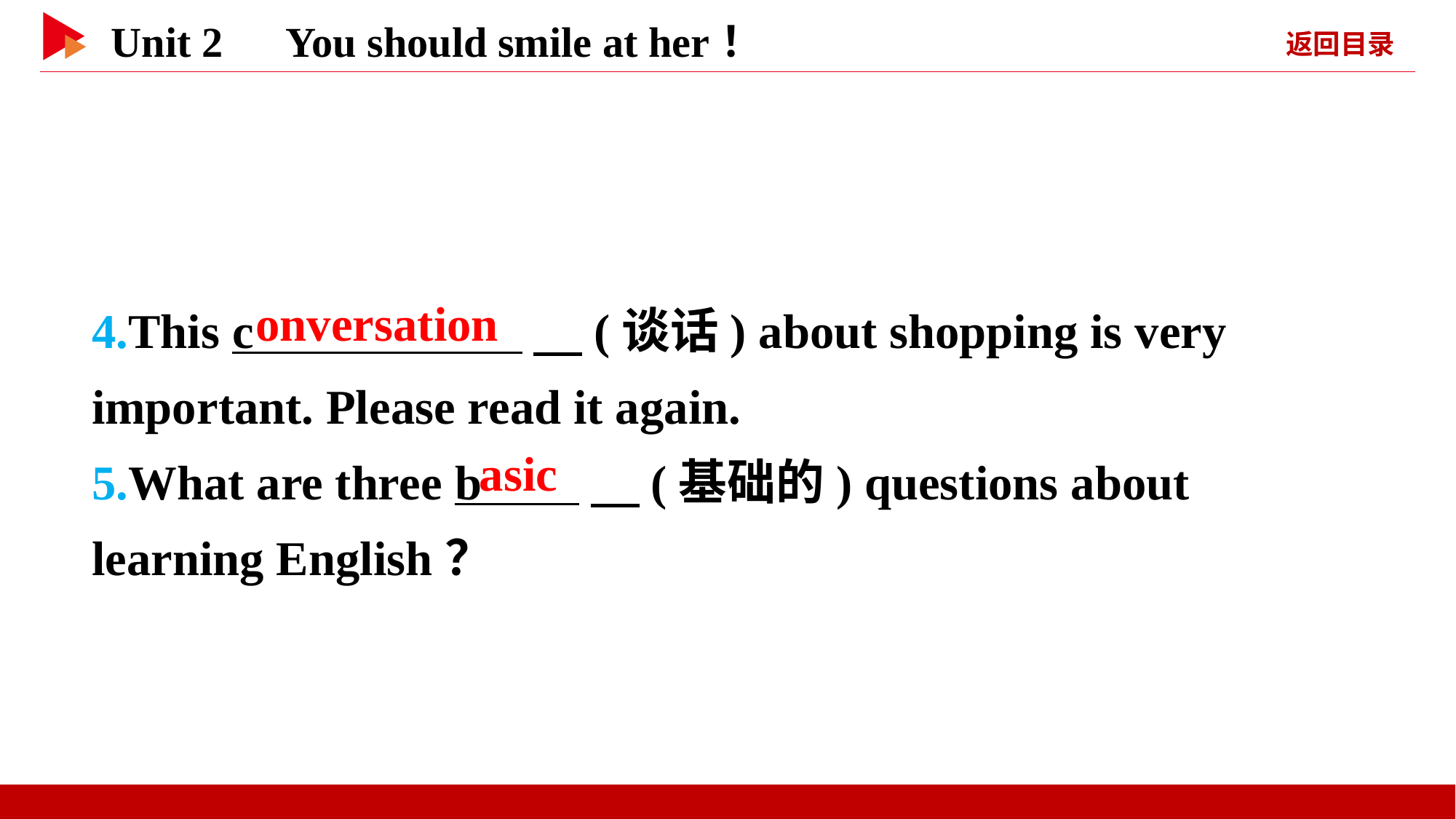

4.This c                      　(谈话) about shopping is very important. Please read it again.
5.What are three b        　(基础的) questions about learning English？
onversation
asic